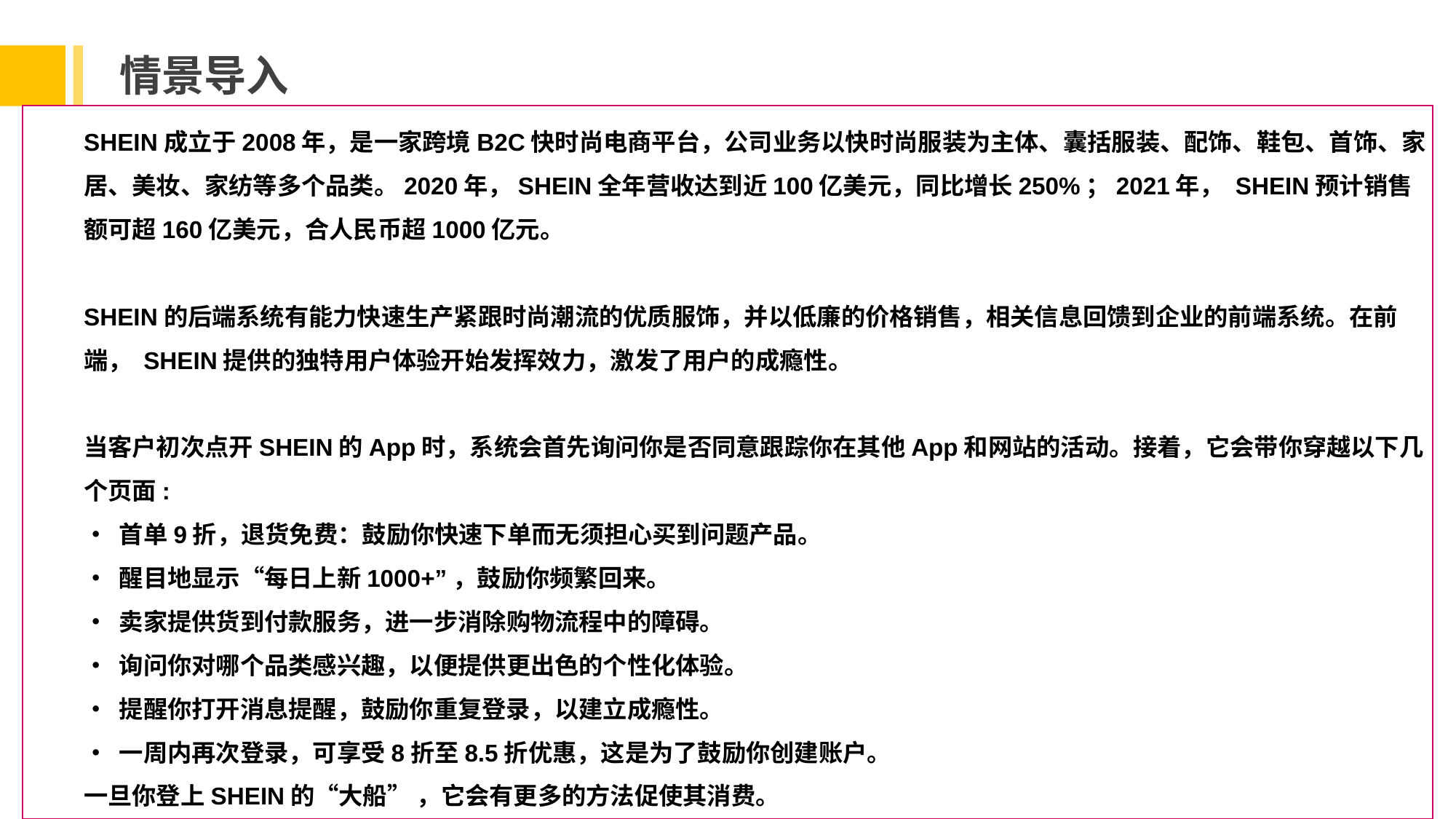

情景导入

SHEIN成立于2008年，是一家跨境B2C快时尚电商平台，公司业务以快时尚服装为主体、囊括服装、配饰、鞋包、首饰、家居、美妆、家纺等多个品类。2020年，SHEIN全年营收达到近100亿美元，同比增长250%；2021年， SHEIN预计销售额可超160亿美元，合人民币超1000亿元。

SHEIN的后端系统有能力快速生产紧跟时尚潮流的优质服饰，并以低廉的价格销售，相关信息回馈到企业的前端系统。在前端， SHEIN提供的独特用户体验开始发挥效力，激发了用户的成瘾性。

当客户初次点开SHEIN的App时，系统会首先询问你是否同意跟踪你在其他App和网站的活动。接着，它会带你穿越以下几个页面:
• 首单9折，退货免费：鼓励你快速下单而无须担心买到问题产品。
• 醒目地显示“每日上新1000+”，鼓励你频繁回来。
• 卖家提供货到付款服务，进一步消除购物流程中的障碍。
• 询问你对哪个品类感兴趣，以便提供更出色的个性化体验。
• 提醒你打开消息提醒，鼓励你重复登录，以建立成瘾性。
• 一周内再次登录，可享受8折至8.5折优惠，这是为了鼓励你创建账户。
一旦你登上SHEIN的“大船” ，它会有更多的方法促使其消费。